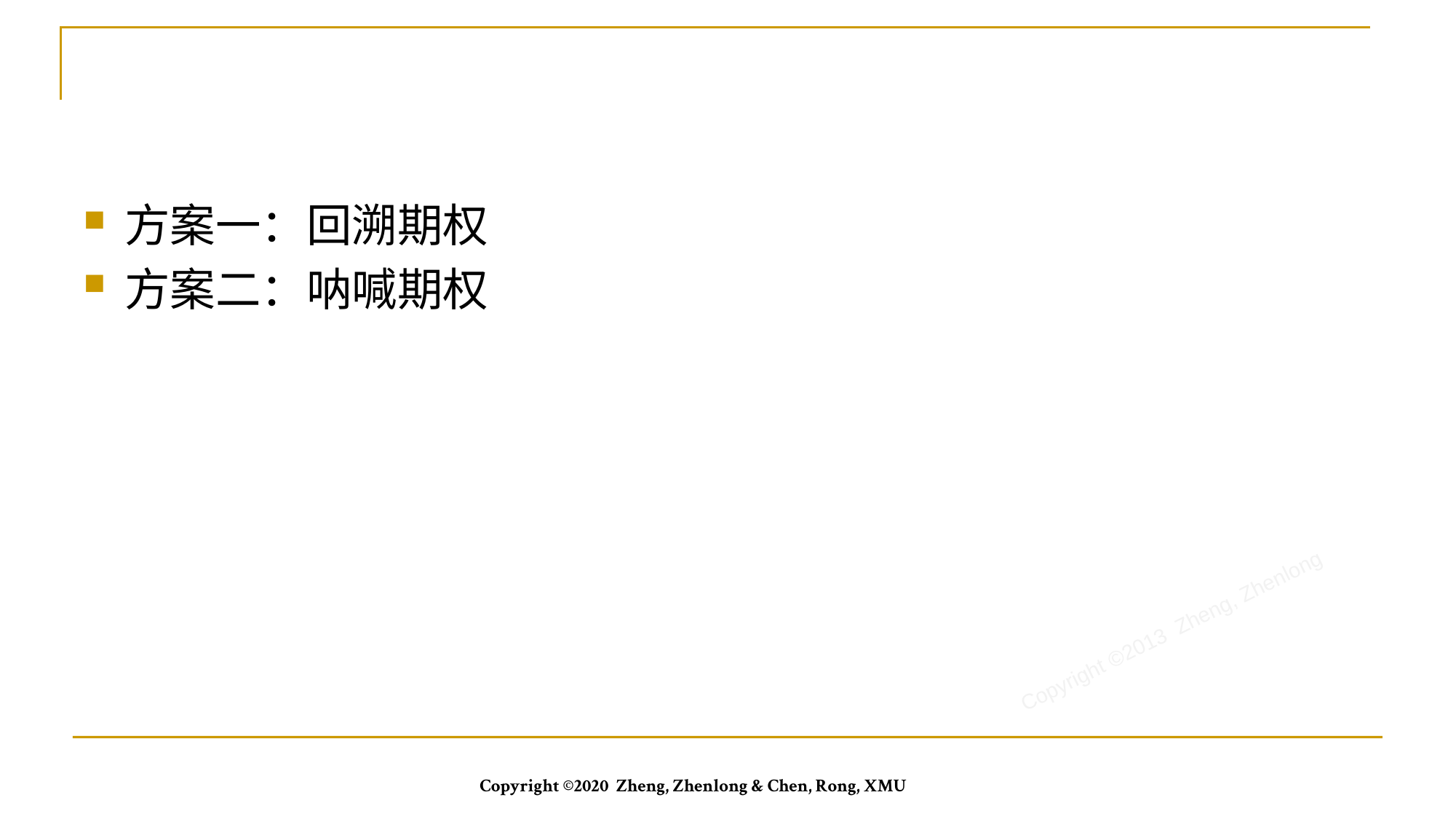

#
方案一：回溯期权
方案二：呐喊期权
Copyright ©2020  Zheng, Zhenlong & Chen, Rong, XMU